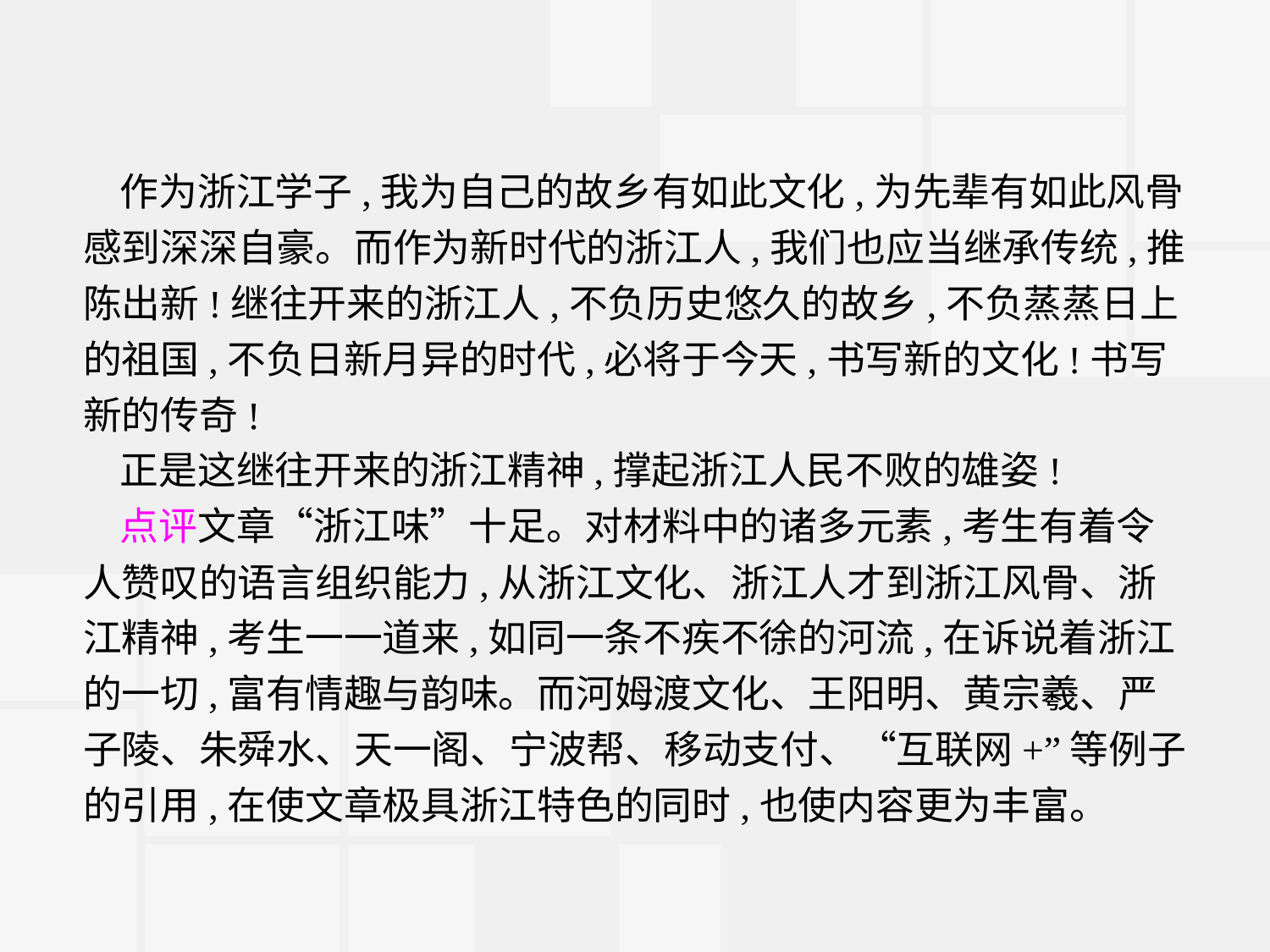

作为浙江学子,我为自己的故乡有如此文化,为先辈有如此风骨感到深深自豪。而作为新时代的浙江人,我们也应当继承传统,推陈出新!继往开来的浙江人,不负历史悠久的故乡,不负蒸蒸日上的祖国,不负日新月异的时代,必将于今天,书写新的文化!书写新的传奇!
正是这继往开来的浙江精神,撑起浙江人民不败的雄姿!
点评文章“浙江味”十足。对材料中的诸多元素,考生有着令人赞叹的语言组织能力,从浙江文化、浙江人才到浙江风骨、浙江精神,考生一一道来,如同一条不疾不徐的河流,在诉说着浙江的一切,富有情趣与韵味。而河姆渡文化、王阳明、黄宗羲、严子陵、朱舜水、天一阁、宁波帮、移动支付、“互联网+”等例子的引用,在使文章极具浙江特色的同时,也使内容更为丰富。